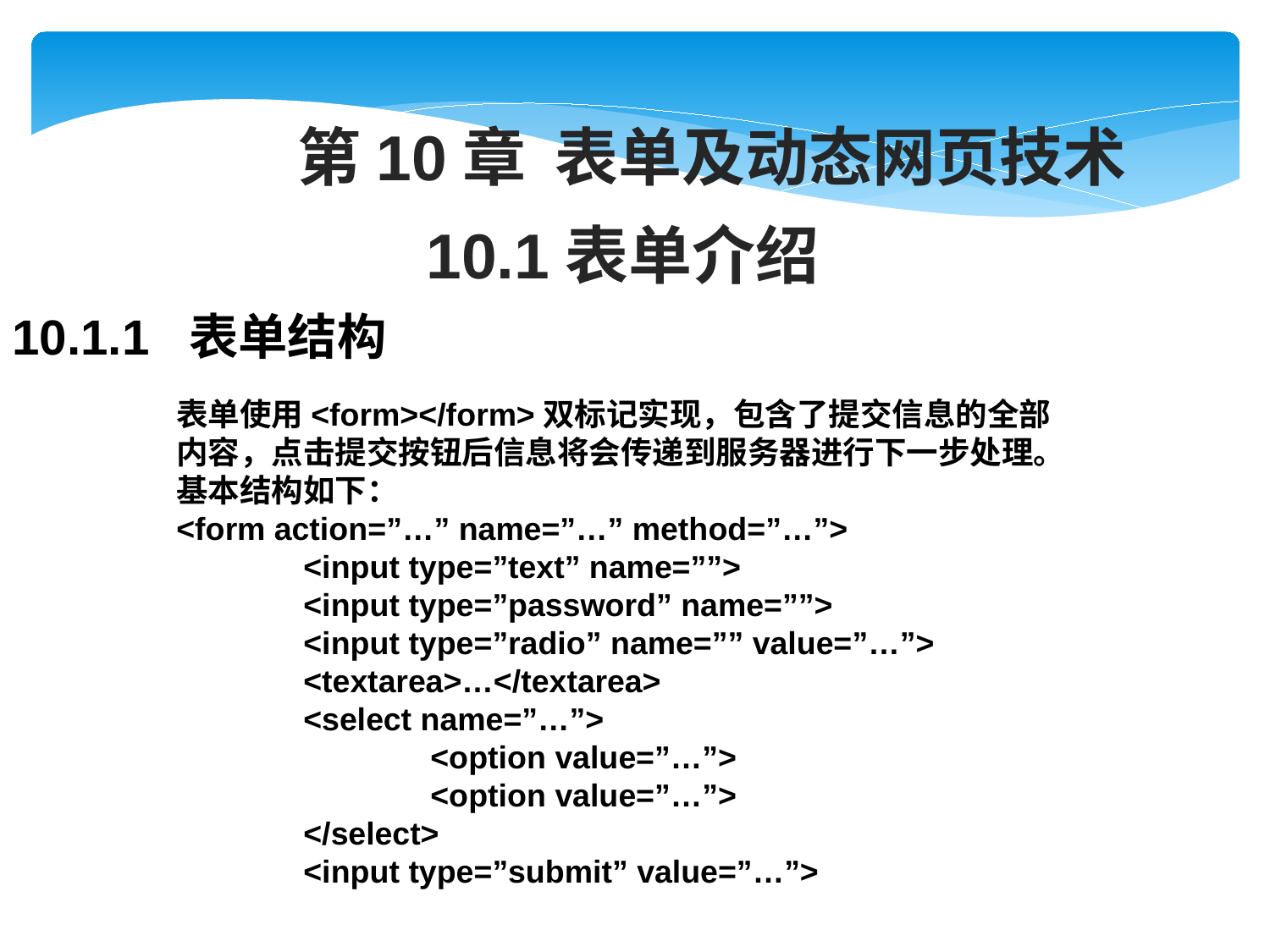

第10章  表单及动态网页技术
10.1表单介绍
10.1.1  表单结构
表单使用<form></form>双标记实现，包含了提交信息的全部内容，点击提交按钮后信息将会传递到服务器进行下一步处理。基本结构如下：
<form action=”…” name=”…” method=”…”>
	<input type=”text” name=””>
	<input type=”password” name=””>
	<input type=”radio” name=”” value=”…”>
	<textarea>…</textarea>
	<select name=”…”>
		<option value=”…”>
		<option value=”…”>
	</select>
	<input type=”submit” value=”…”>